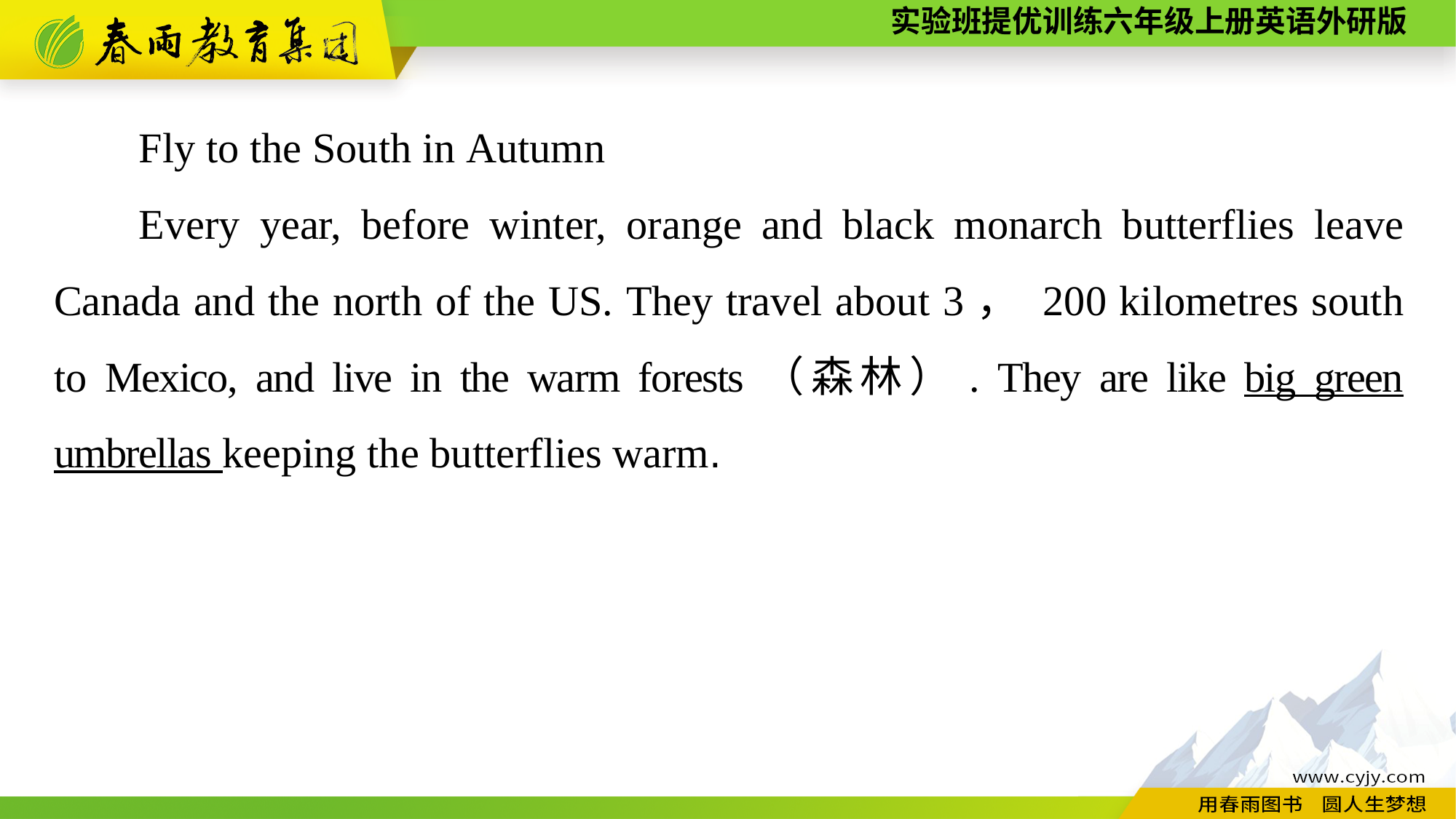

Fly to the South in Autumn
Every year, before winter, orange and black monarch butterflies leave Canada and the north of the US. They travel about 3， 200 kilometres south to Mexico, and live in the warm forests（森林）. They are like big green umbrellas keeping the butterflies warm.